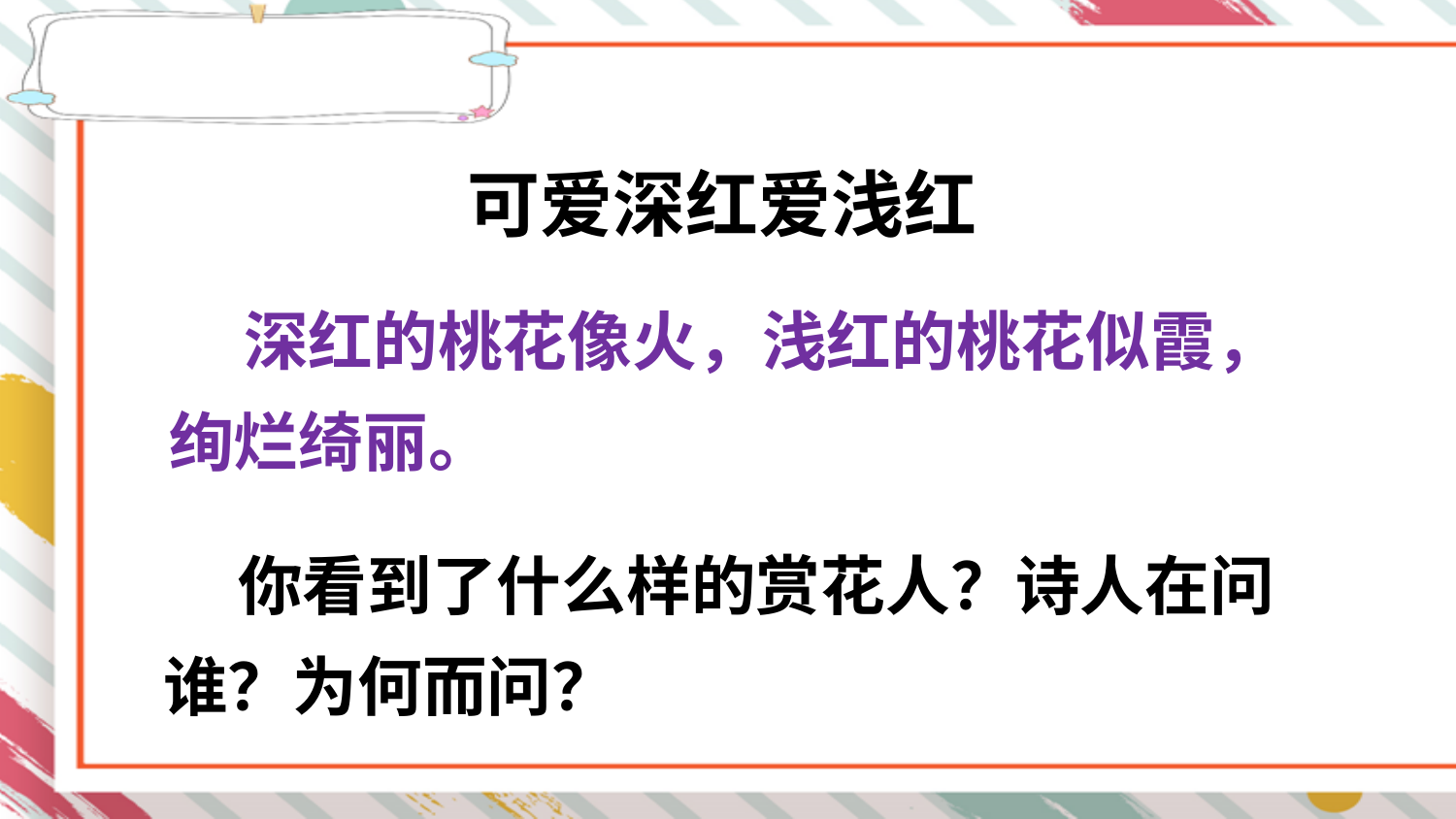

可爱深红爱浅红
    深红的桃花像火，浅红的桃花似霞，绚烂绮丽。
    你看到了什么样的赏花人？诗人在问谁？为何而问？